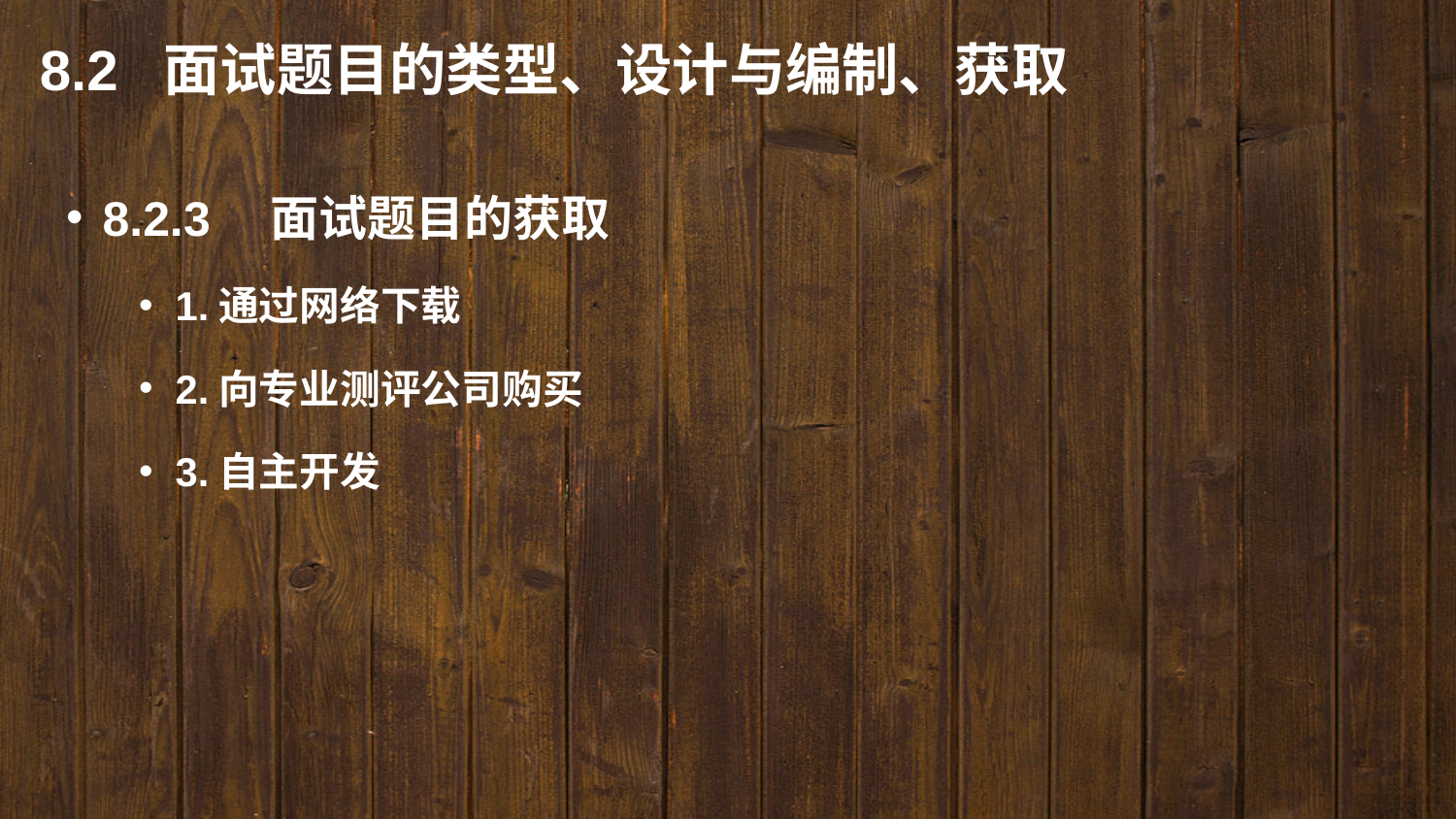

8.2  面试题目的类型、设计与编制、获取
8.2.3　面试题目的获取
1.通过网络下载
2.向专业测评公司购买
3.自主开发